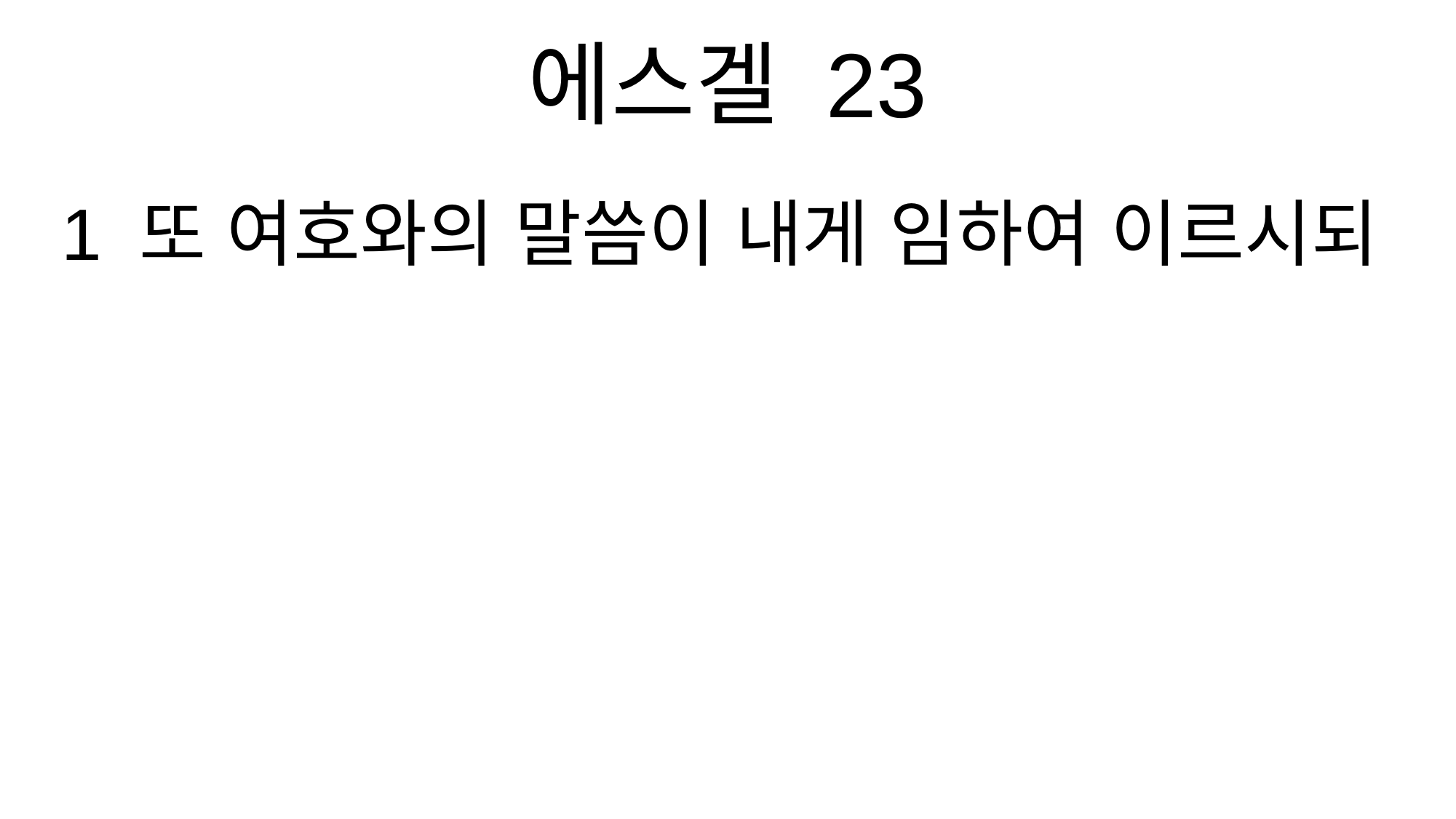

에스겔 23
1 또 여호와의 말씀이 내게 임하여 이르시되